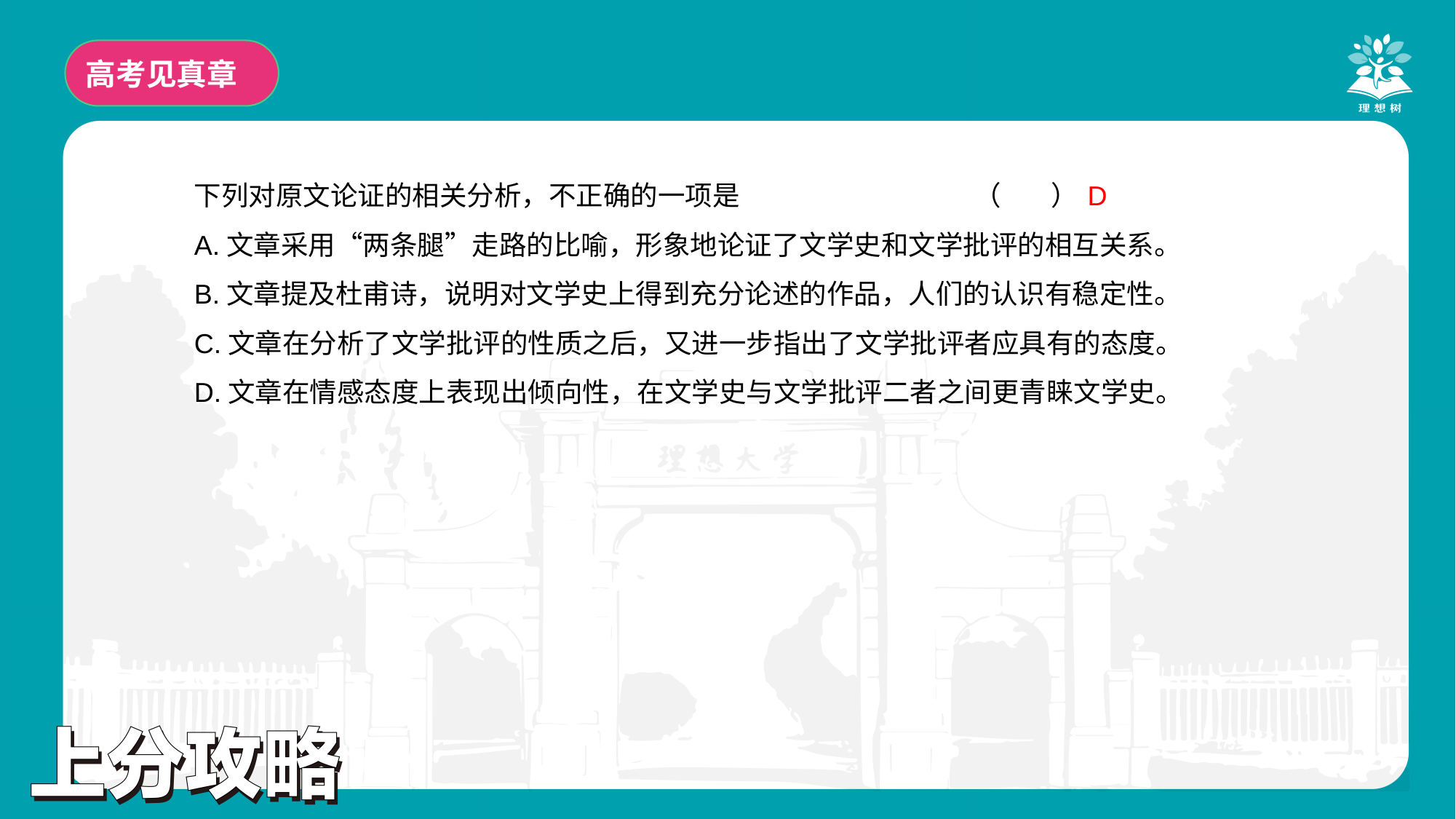

高考见真章
下列对原文论证的相关分析，不正确的一项是                                      （        ）
A.文章采用“两条腿”走路的比喻，形象地论证了文学史和文学批评的相互关系。
B.文章提及杜甫诗，说明对文学史上得到充分论述的作品，人们的认识有稳定性。
C.文章在分析了文学批评的性质之后，又进一步指出了文学批评者应具有的态度。
D.文章在情感态度上表现出倾向性，在文学史与文学批评二者之间更青睐文学史。
D